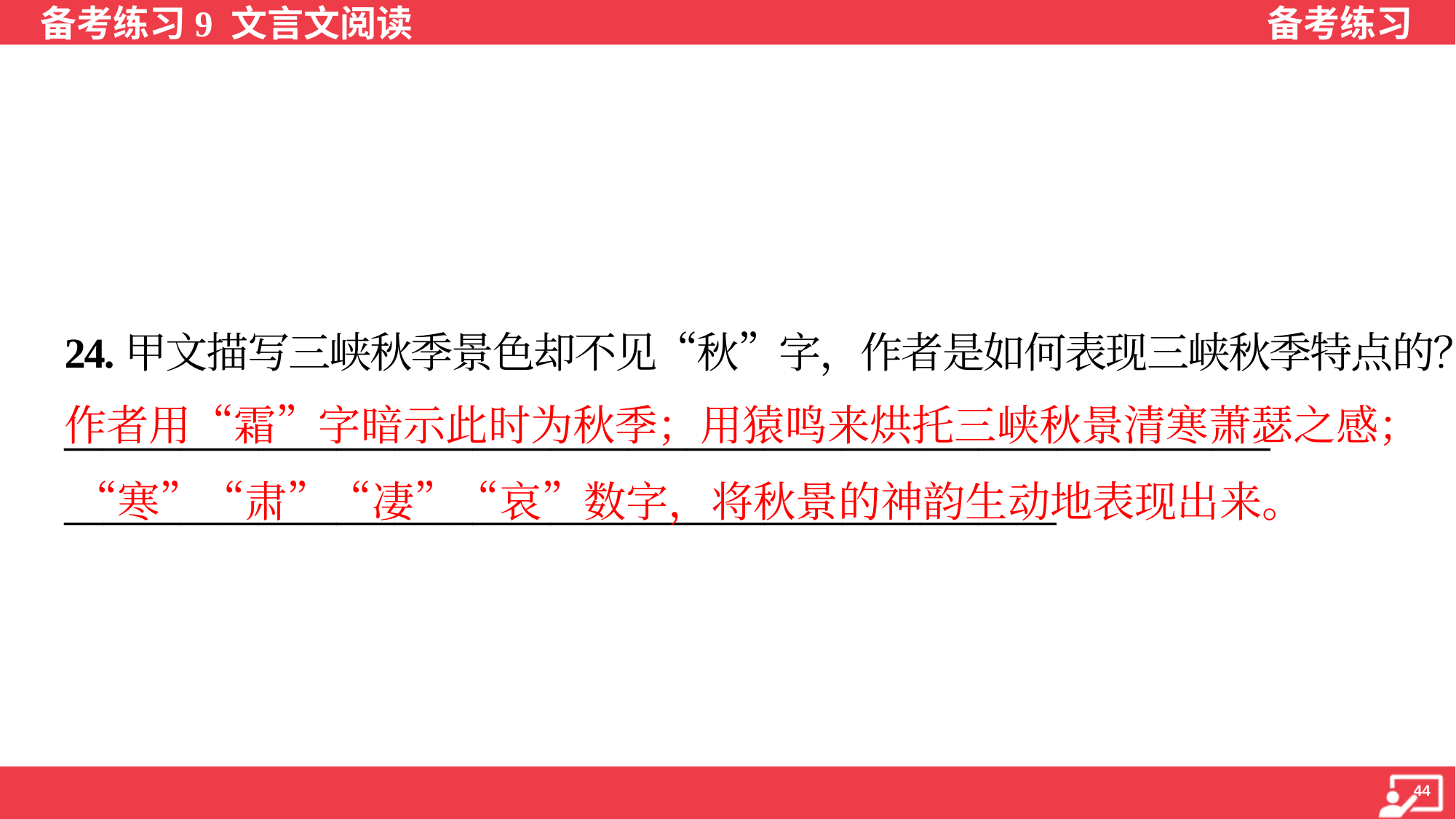

24.甲文描写三峡秋季景色却不见“秋”字，作者是如何表现三峡秋季特点的？
______________________________________________________________
___________________________________________________
作者用“霜”字暗示此时为秋季；用猿鸣来烘托三峡秋景清寒萧瑟之感； “寒”“肃”“凄”“哀”数字，将秋景的神韵生动地表现出来。